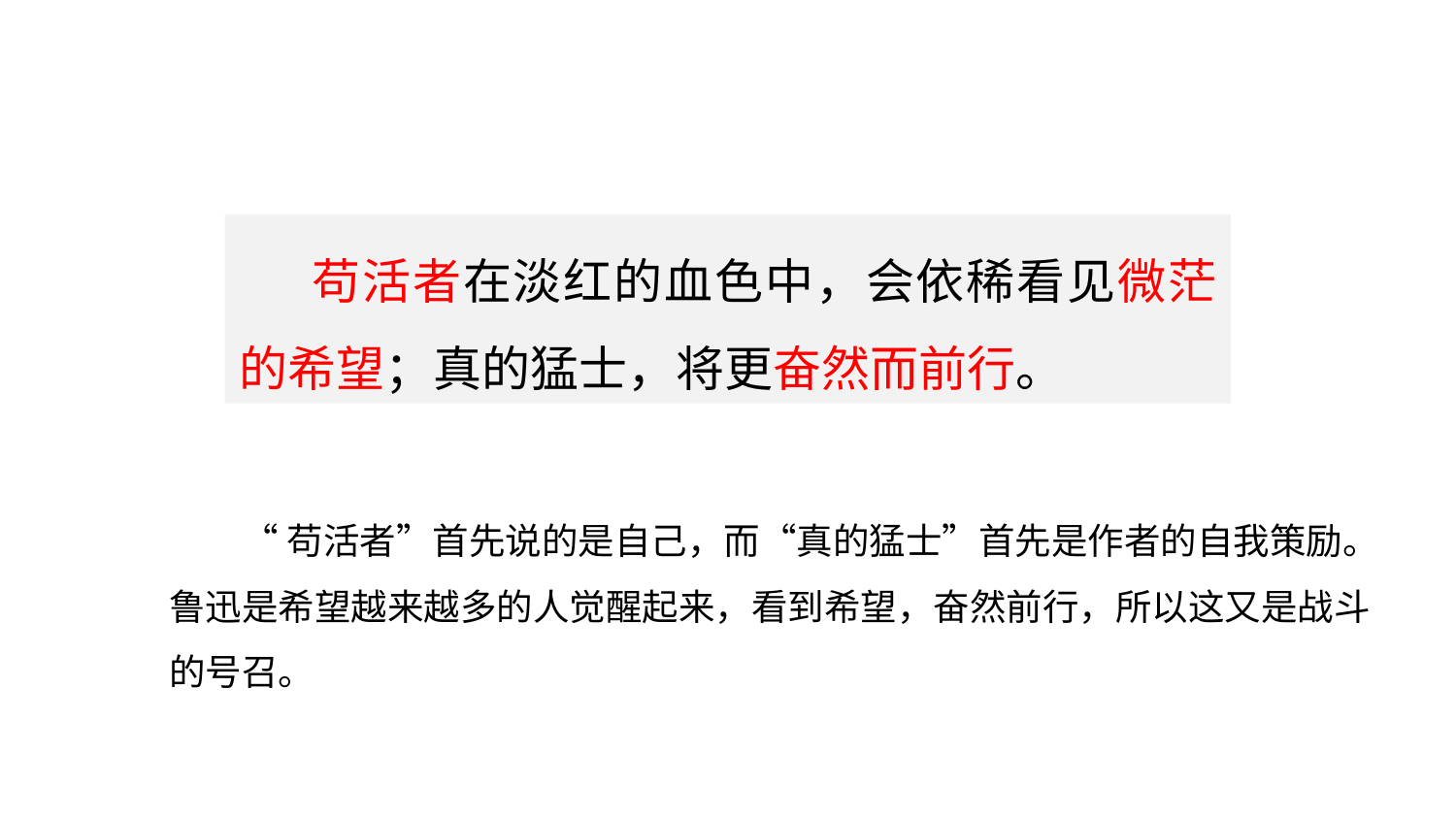

课文研读
苟活者在淡红的血色中，会依稀看见微茫的希望；真的猛士，将更奋然而前行。
“苟活者”首先说的是自己，而“真的猛士”首先是作者的自我策励。 鲁迅是希望越来越多的人觉醒起来，看到希望，奋然前行，所以这又是战斗的号召。